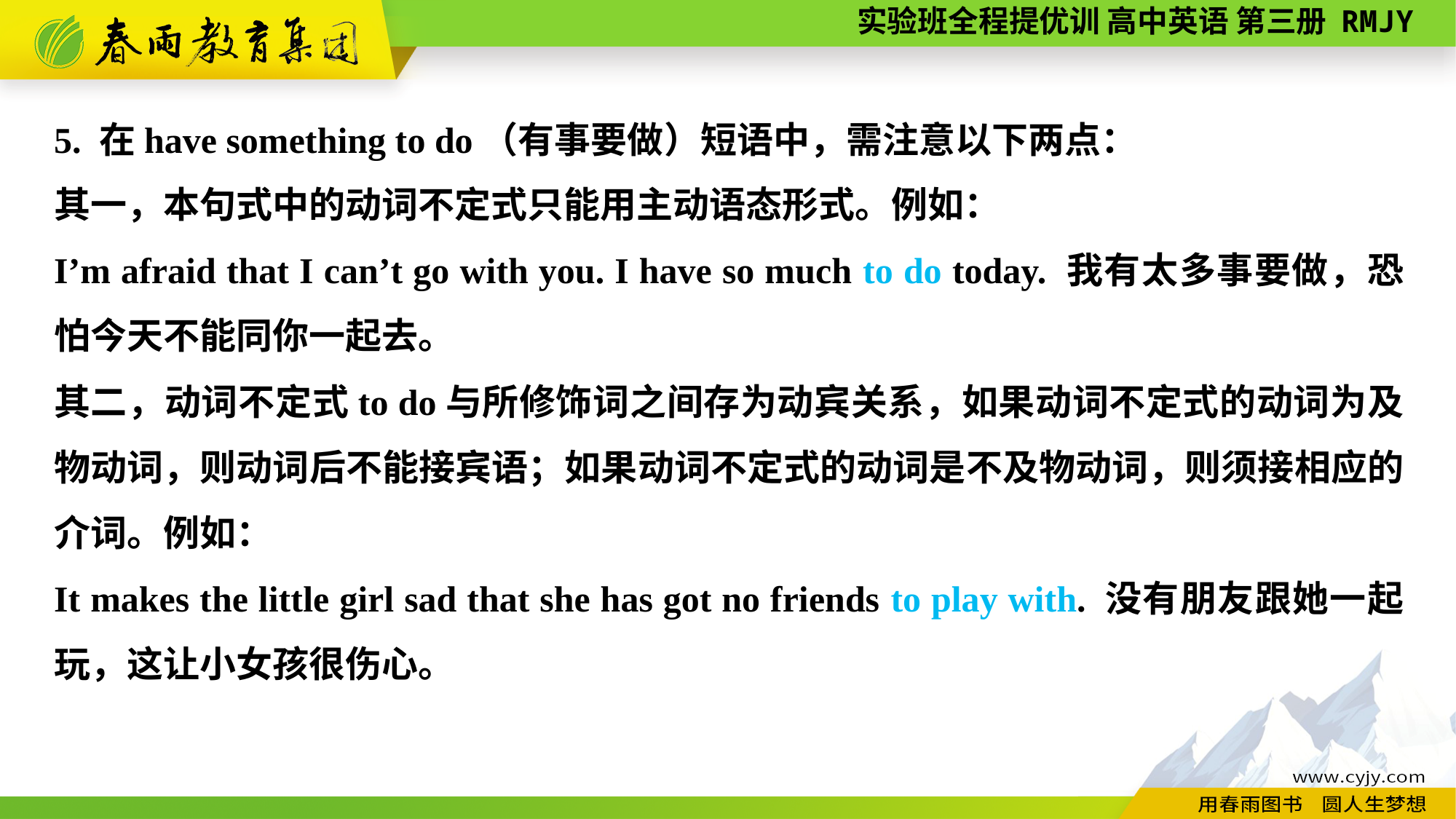

5. 在have something to do（有事要做）短语中，需注意以下两点：
其一，本句式中的动词不定式只能用主动语态形式。例如：
I’m afraid that I can’t go with you. I have so much to do today. 我有太多事要做，恐怕今天不能同你一起去。
其二，动词不定式to do与所修饰词之间存为动宾关系，如果动词不定式的动词为及物动词，则动词后不能接宾语；如果动词不定式的动词是不及物动词，则须接相应的介词。例如：
It makes the little girl sad that she has got no friends to play with. 没有朋友跟她一起玩，这让小女孩很伤心。